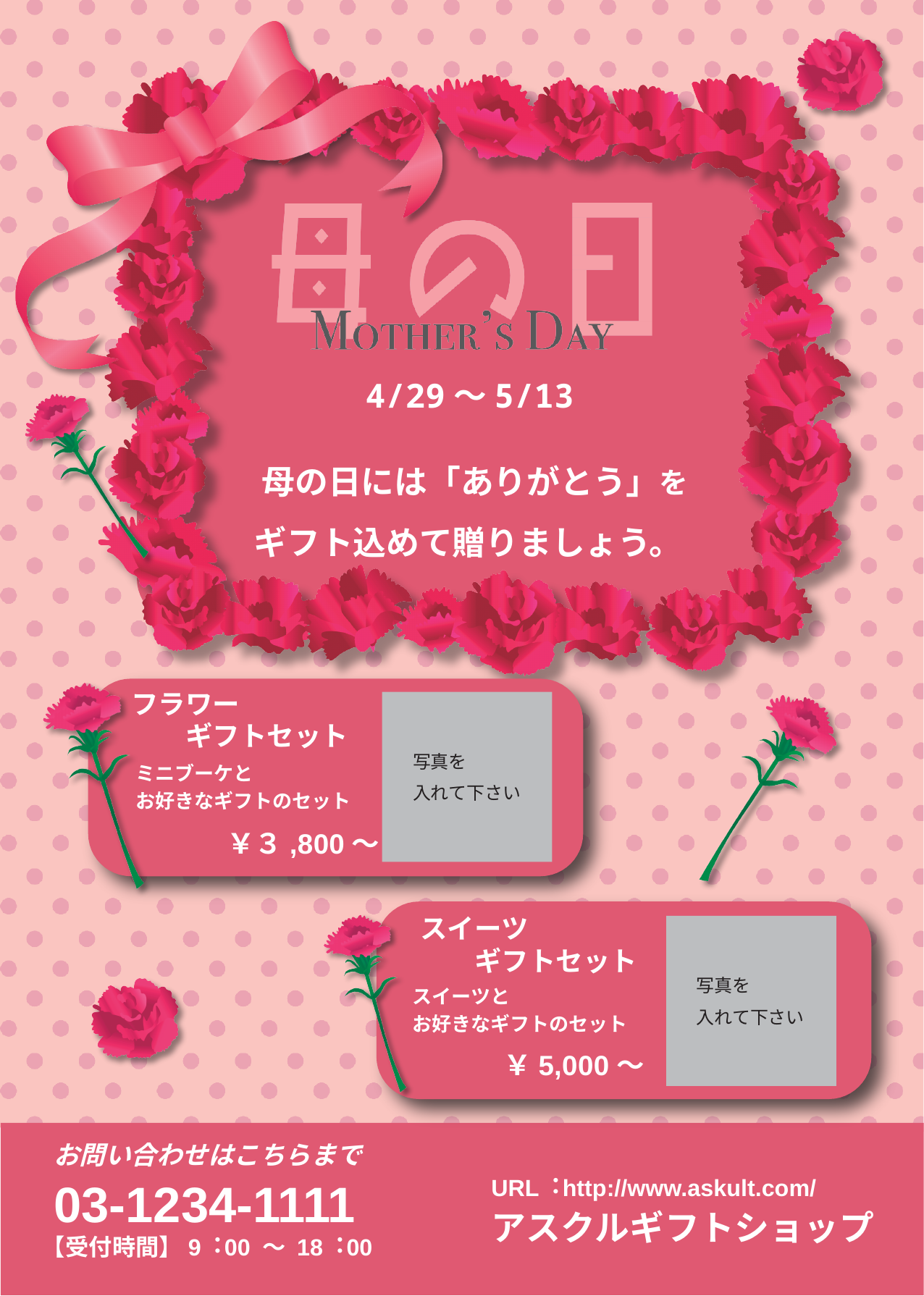

4/29～5/13
母の日には「ありがとう」を ギフト込めて贈りましょう。

フラワー
ギフトセット
写真を
入れて下さい
ミニブーケと
お好きなギフトのセット
￥３,800～

スイーツ
ギフトセット
写真を
入れて下さい

スイーツと
お好きなギフトのセット
￥5,000～
お問い合わせはこちらまで
URL︓http://www.askult.com/
03-1234-1111
アスクルギフトショップ
【受付時間】9︓00 ～ 18︓00